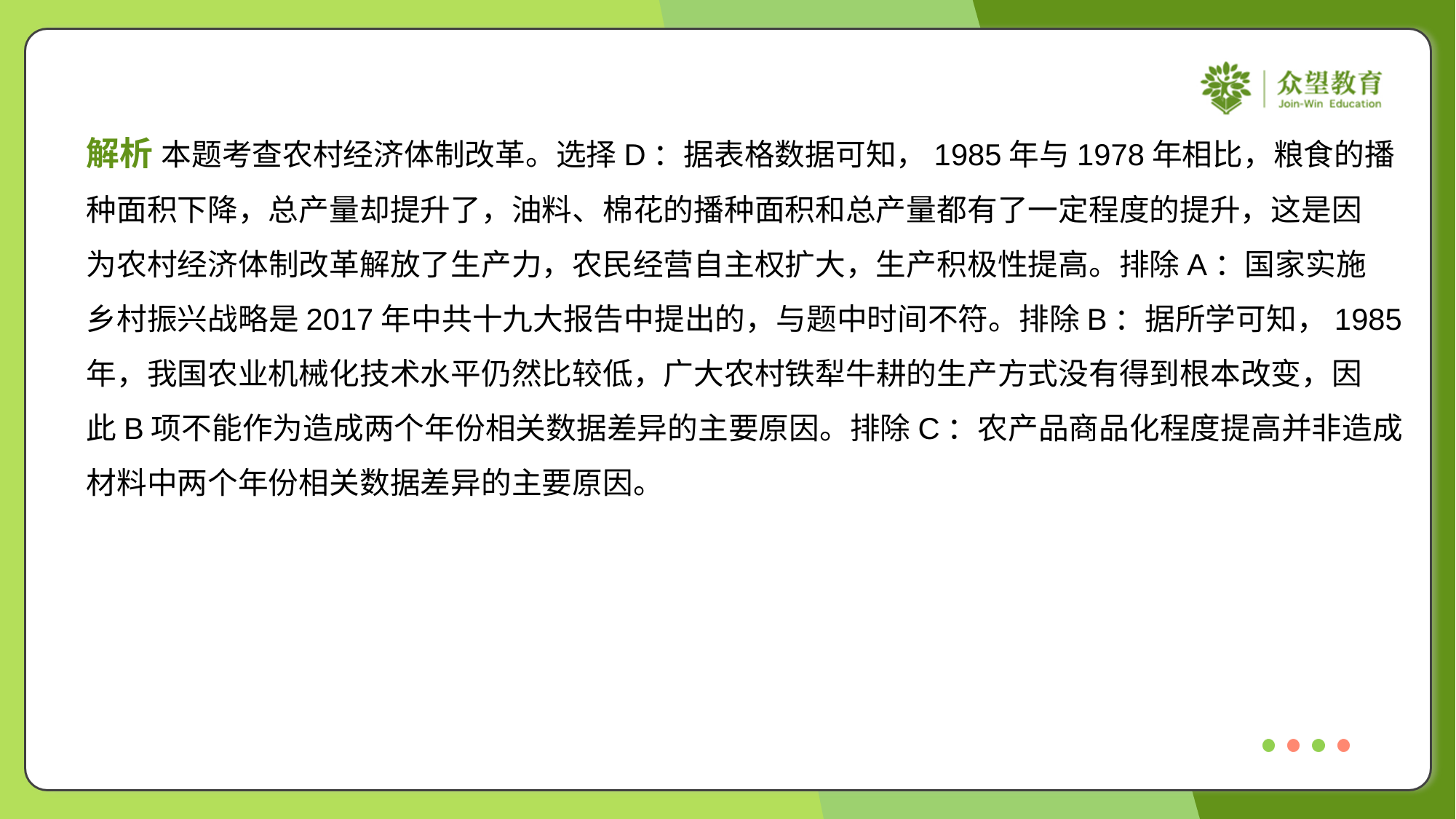

解析 本题考查农村经济体制改革。选择D：据表格数据可知，1985年与1978年相比，粮食的播
种面积下降，总产量却提升了，油料、棉花的播种面积和总产量都有了一定程度的提升，这是因
为农村经济体制改革解放了生产力，农民经营自主权扩大，生产积极性提高。排除A：国家实施
乡村振兴战略是2017年中共十九大报告中提出的，与题中时间不符。排除B：据所学可知，1985
年，我国农业机械化技术水平仍然比较低，广大农村铁犁牛耕的生产方式没有得到根本改变，因
此B项不能作为造成两个年份相关数据差异的主要原因。排除C：农产品商品化程度提高并非造成
材料中两个年份相关数据差异的主要原因。